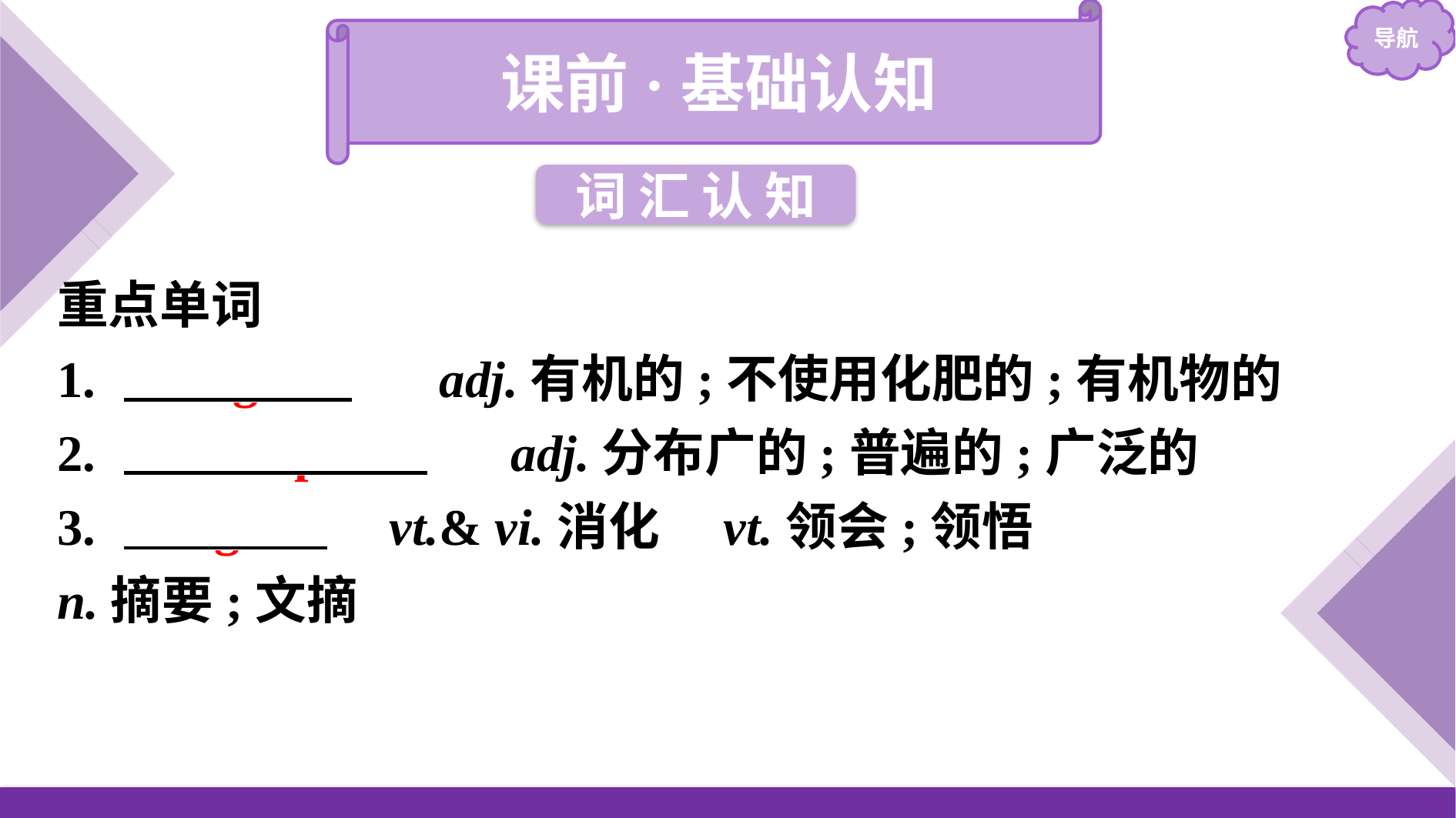

课前·基础认知
词 汇 认 知
重点单词
1. 　organic　 adj.有机的;不使用化肥的;有机物的
2.　widespread　 adj.分布广的;普遍的;广泛的
3.　digest　 vt.& vi.消化　vt.领会;领悟
n.摘要;文摘